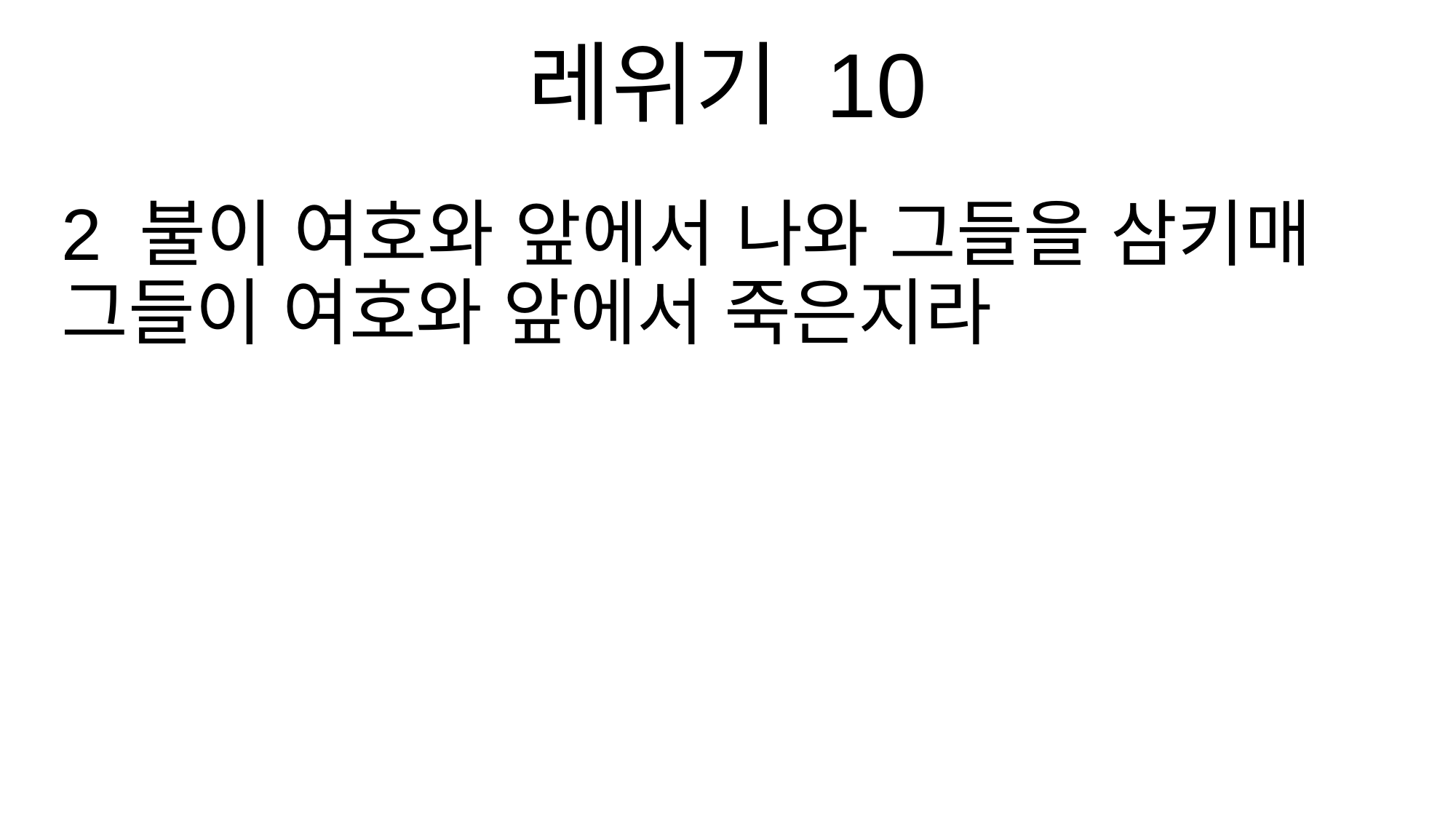

레위기 10
2 불이 여호와 앞에서 나와 그들을 삼키매 그들이 여호와 앞에서 죽은지라